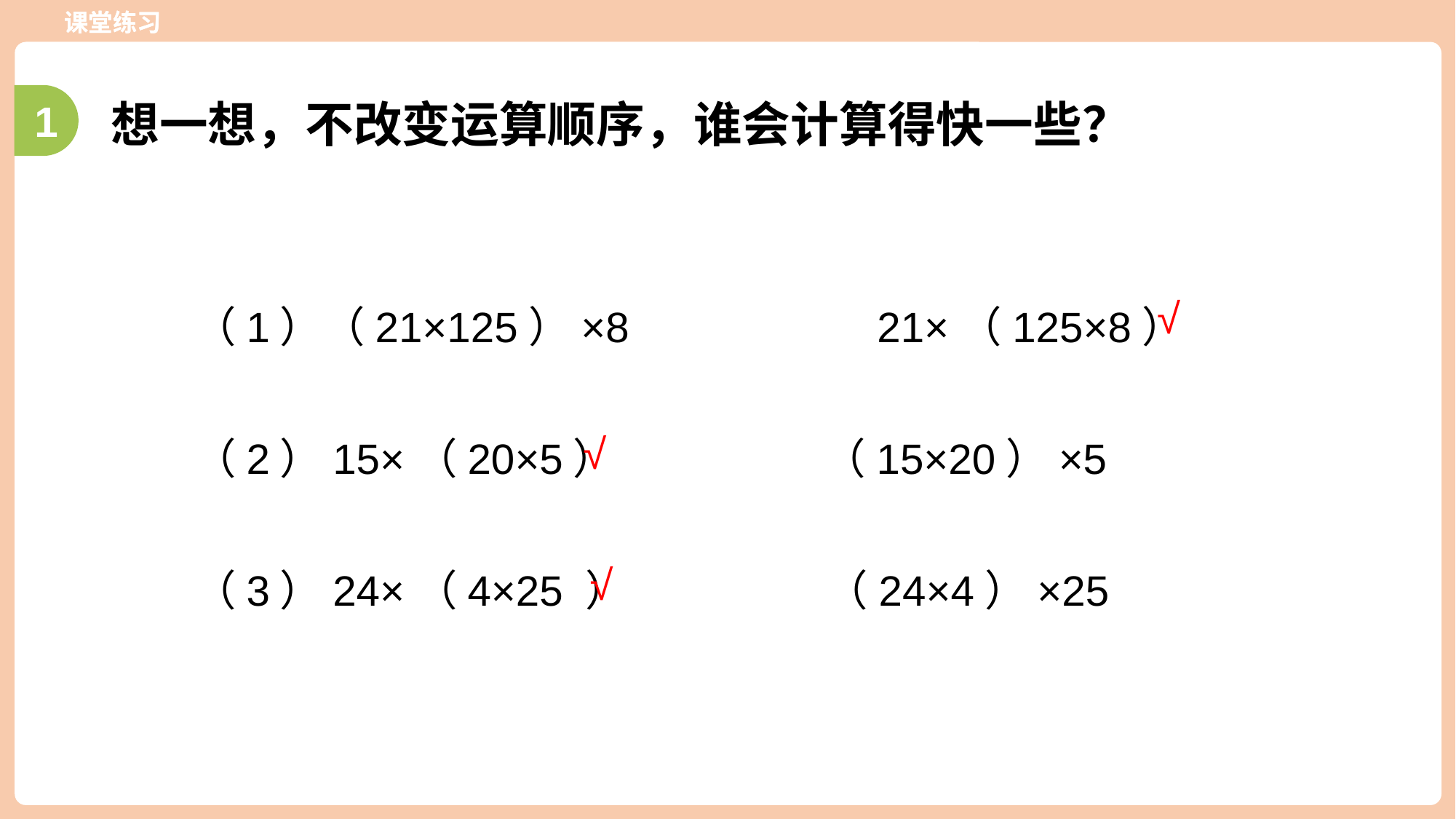

课堂练习
1
想一想，不改变运算顺序，谁会计算得快一些？
（1）（21×125）×8                     21×（125×8）
√
（2）15×（20×5）                      （15×20）×5
√
（3）24×（4×25 ）                     （24×4）×25
√